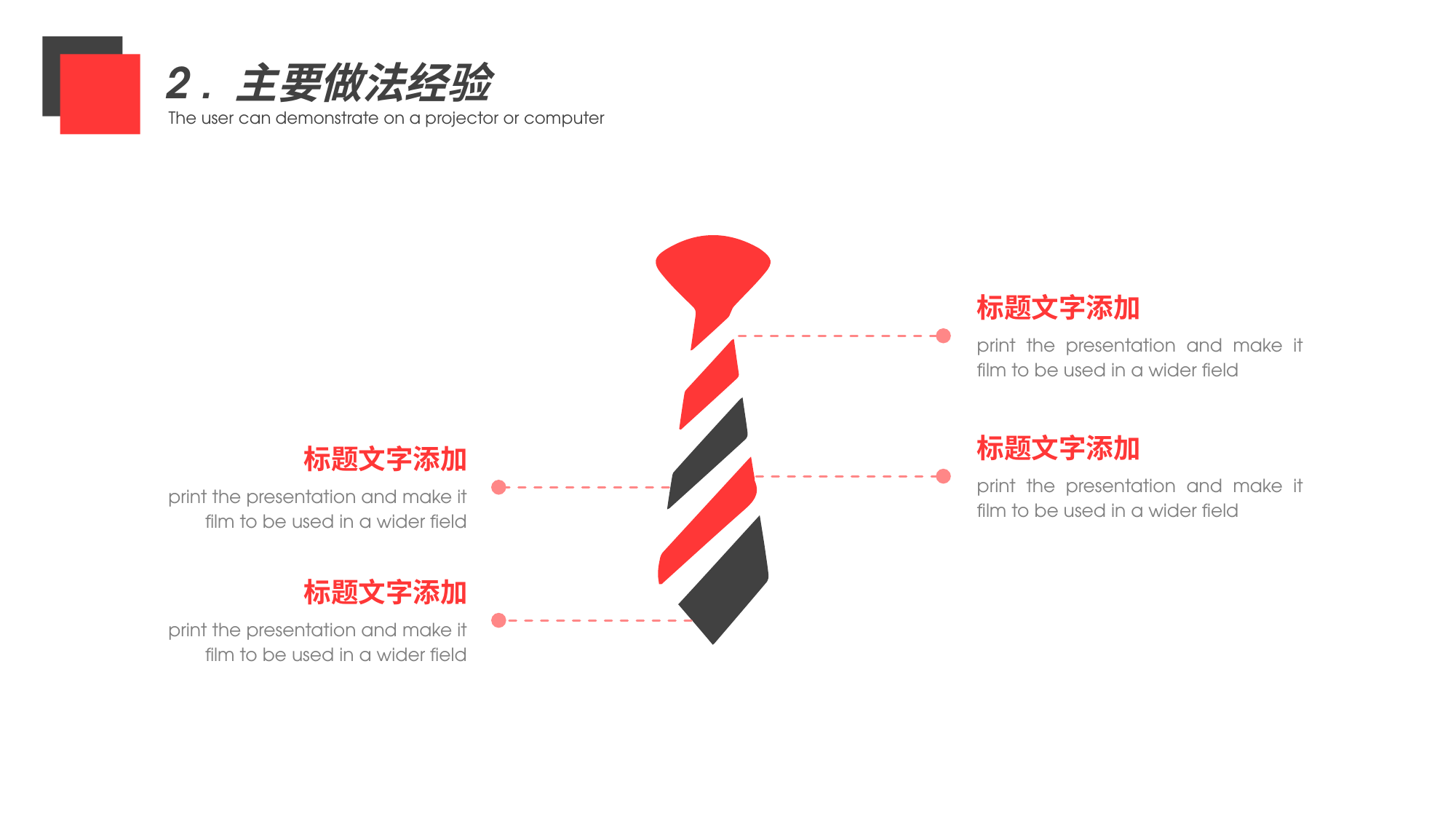

2 . 主要做法经验
The user can demonstrate on a projector or computer

标题文字添加
print the presentation and make it film to be used in a wider field
标题文字添加
print the presentation and make it film to be used in a wider field
标题文字添加
print the presentation and make it film to be used in a wider field
标题文字添加
print the presentation and make it film to be used in a wider field